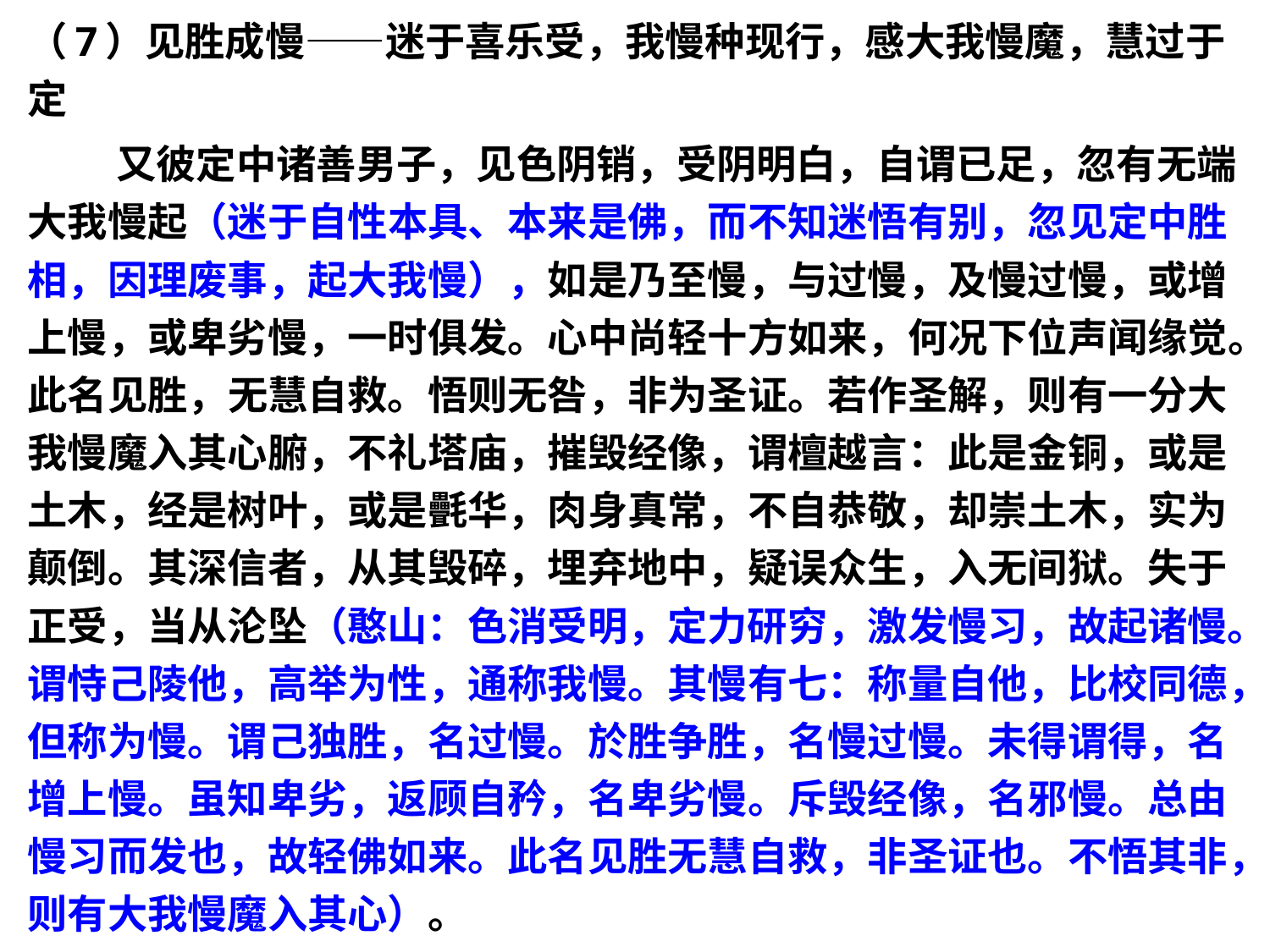

（7）见胜成慢——迷于喜乐受，我慢种现行，感大我慢魔，慧过于定
         又彼定中诸善男子，见色阴销，受阴明白，自谓已足，忽有无端大我慢起（迷于自性本具、本来是佛，而不知迷悟有别，忽见定中胜相，因理废事，起大我慢），如是乃至慢，与过慢，及慢过慢，或增上慢，或卑劣慢，一时俱发。心中尚轻十方如来，何况下位声闻缘觉。此名见胜，无慧自救。悟则无咎，非为圣证。若作圣解，则有一分大我慢魔入其心腑，不礼塔庙，摧毁经像，谓檀越言：此是金铜，或是土木，经是树叶，或是㲲华，肉身真常，不自恭敬，却崇土木，实为颠倒。其深信者，从其毁碎，埋弃地中，疑误众生，入无间狱。失于正受，当从沦坠（憨山：色消受明，定力研穷，激发慢习，故起诸慢。谓恃己陵他，高举为性，通称我慢。其慢有七：称量自他，比校同德，但称为慢。谓己独胜，名过慢。於胜争胜，名慢过慢。未得谓得，名增上慢。虽知卑劣，返顾自矜，名卑劣慢。斥毁经像，名邪慢。总由慢习而发也，故轻佛如来。此名见胜无慧自救，非圣证也。不悟其非，则有大我慢魔入其心）。